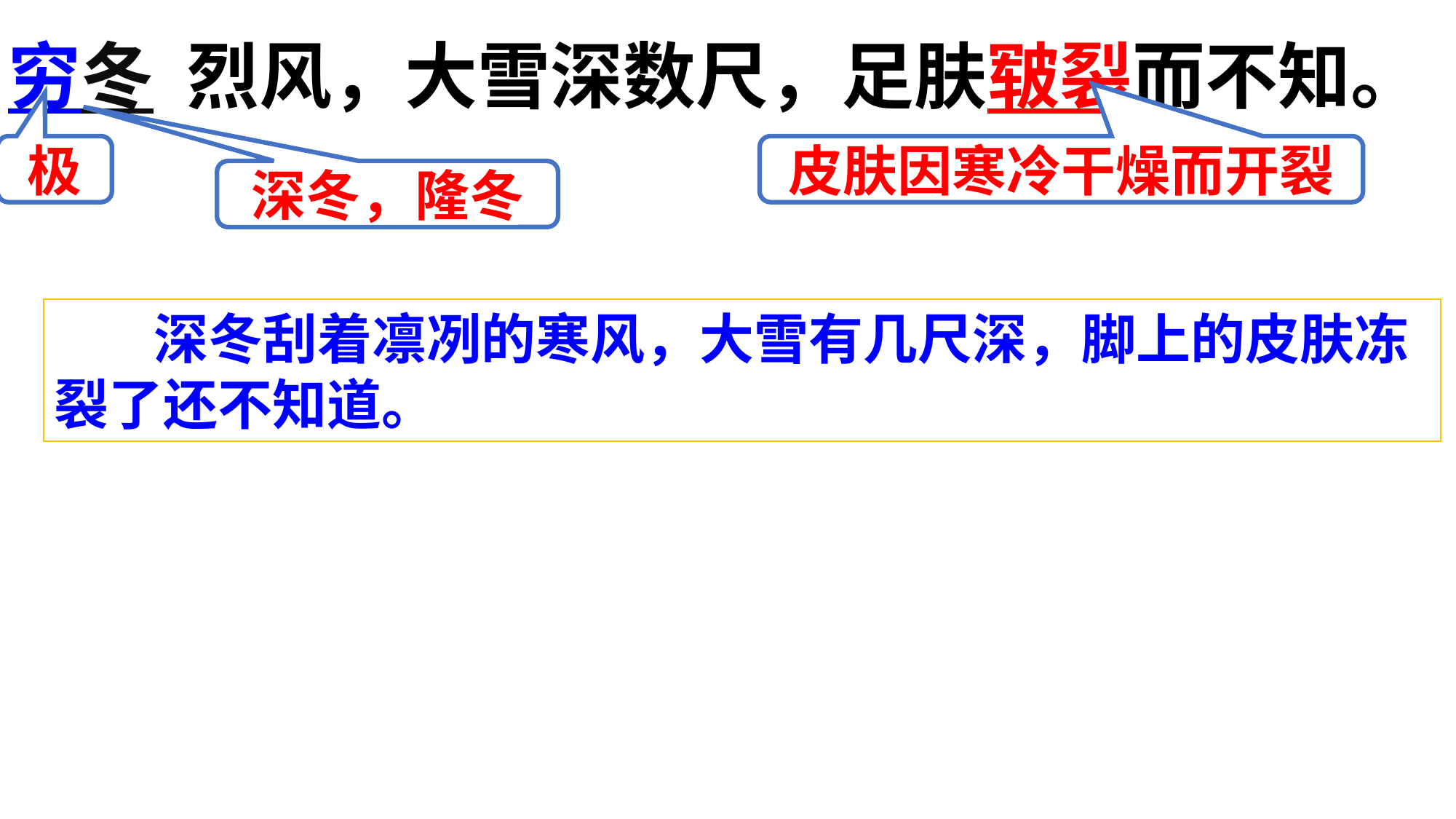

穷冬  烈风，大雪深数尺，足肤皲裂而不知。

极
皮肤因寒冷干燥而开裂
深冬，隆冬
       深冬刮着凛冽的寒风，大雪有几尺深，脚上的皮肤冻裂了还不知道。